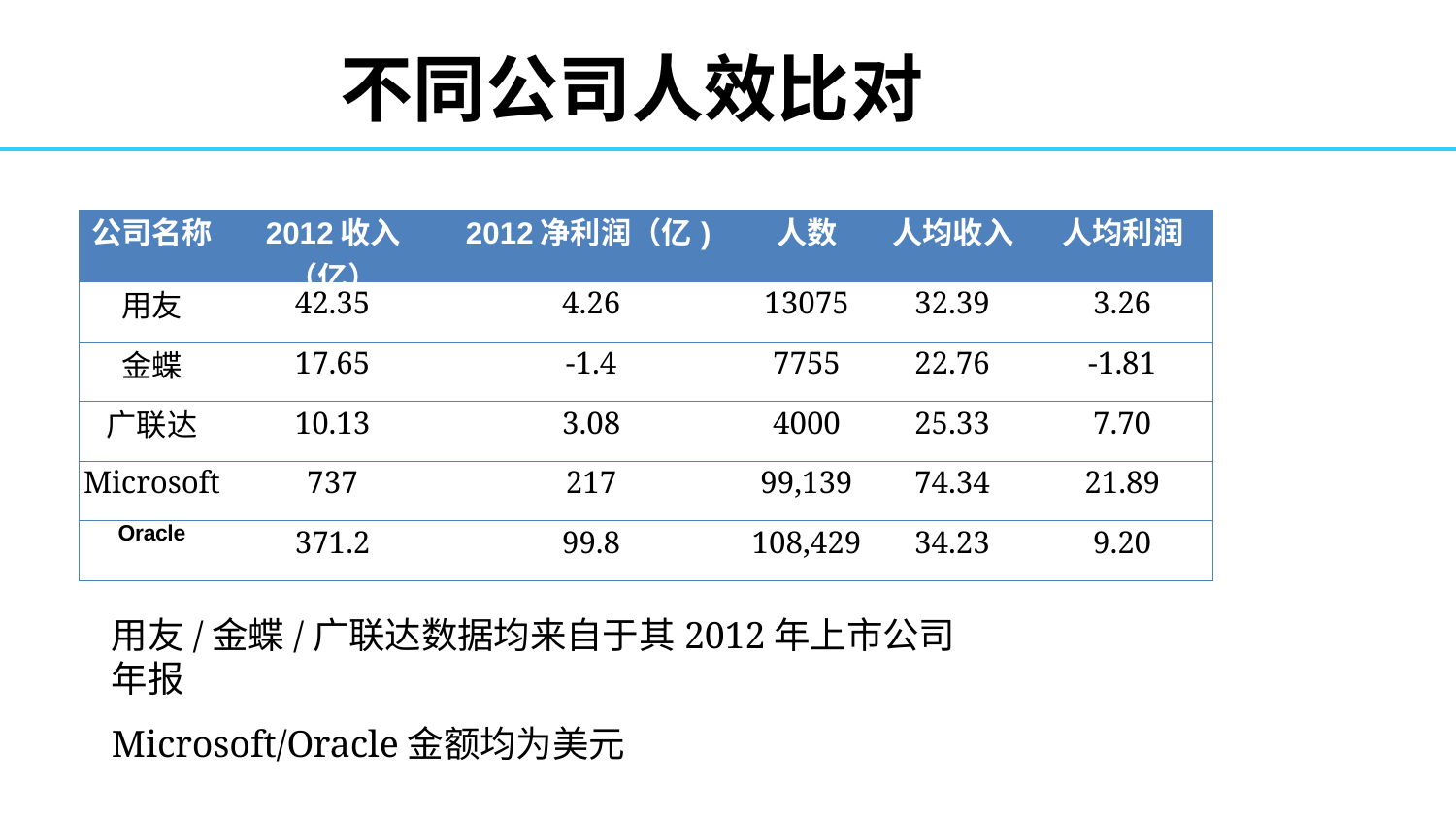

# 不同公司人效比对
| 公司名称 | 2012收入（亿） | 2012净利润（亿) | 人数 | 人均收入 | 人均利润 |
| --- | --- | --- | --- | --- | --- |
| 用友 | 42.35 | 4.26 | 13075 | 32.39 | 3.26 |
| 金蝶 | 17.65 | -1.4 | 7755 | 22.76 | -1.81 |
| 广联达 | 10.13 | 3.08 | 4000 | 25.33 | 7.70 |
| Microsoft | 737 | 217 | 99,139 | 74.34 | 21.89 |
| Oracle | 371.2 | 99.8 | 108,429 | 34.23 | 9.20 |
用友/金蝶/广联达数据均来自于其2012年上市公司年报
Microsoft/Oracle金额均为美元